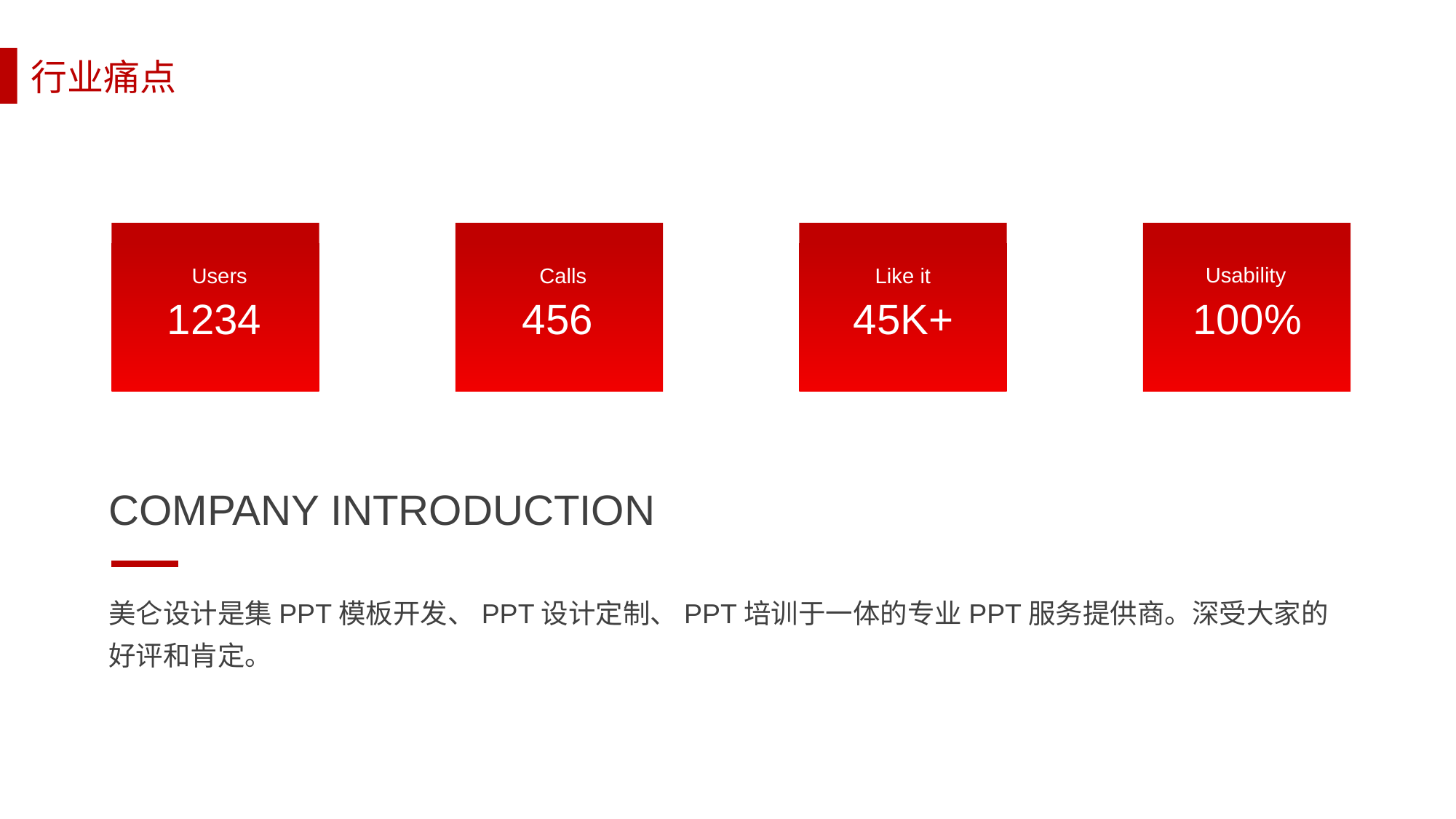

行业痛点

Users
1234

Calls
456

Like it
45K+

Usability
100%
COMPANY INTRODUCTION
美仑设计是集PPT模板开发、PPT设计定制、PPT培训于一体的专业PPT服务提供商。深受大家的好评和肯定。